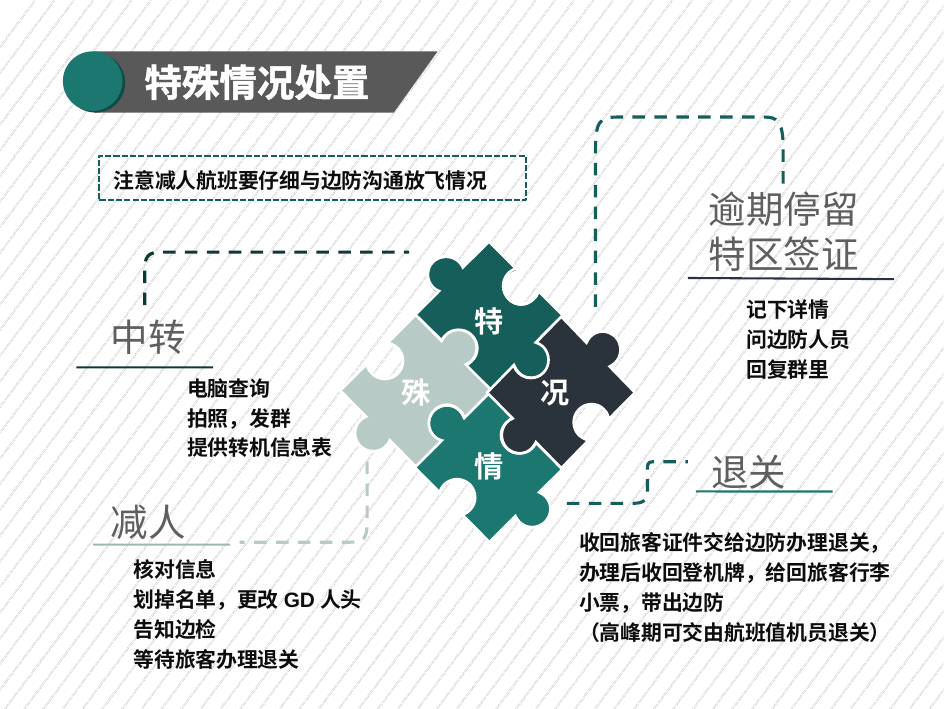

特殊情况处置

注意减人航班要仔细与边防沟通放飞情况
逾期停留
特区签证

记下详情
问边防人员
回复群里
特
中转

电脑查询
拍照，发群
提供转机信息表
殊
况

情
退关

减人
收回旅客证件交给边防办理退关，办理后收回登机牌，给回旅客行李小票，带出边防
（高峰期可交由航班值机员退关）

核对信息
划掉名单，更改GD人头
告知边检
等待旅客办理退关